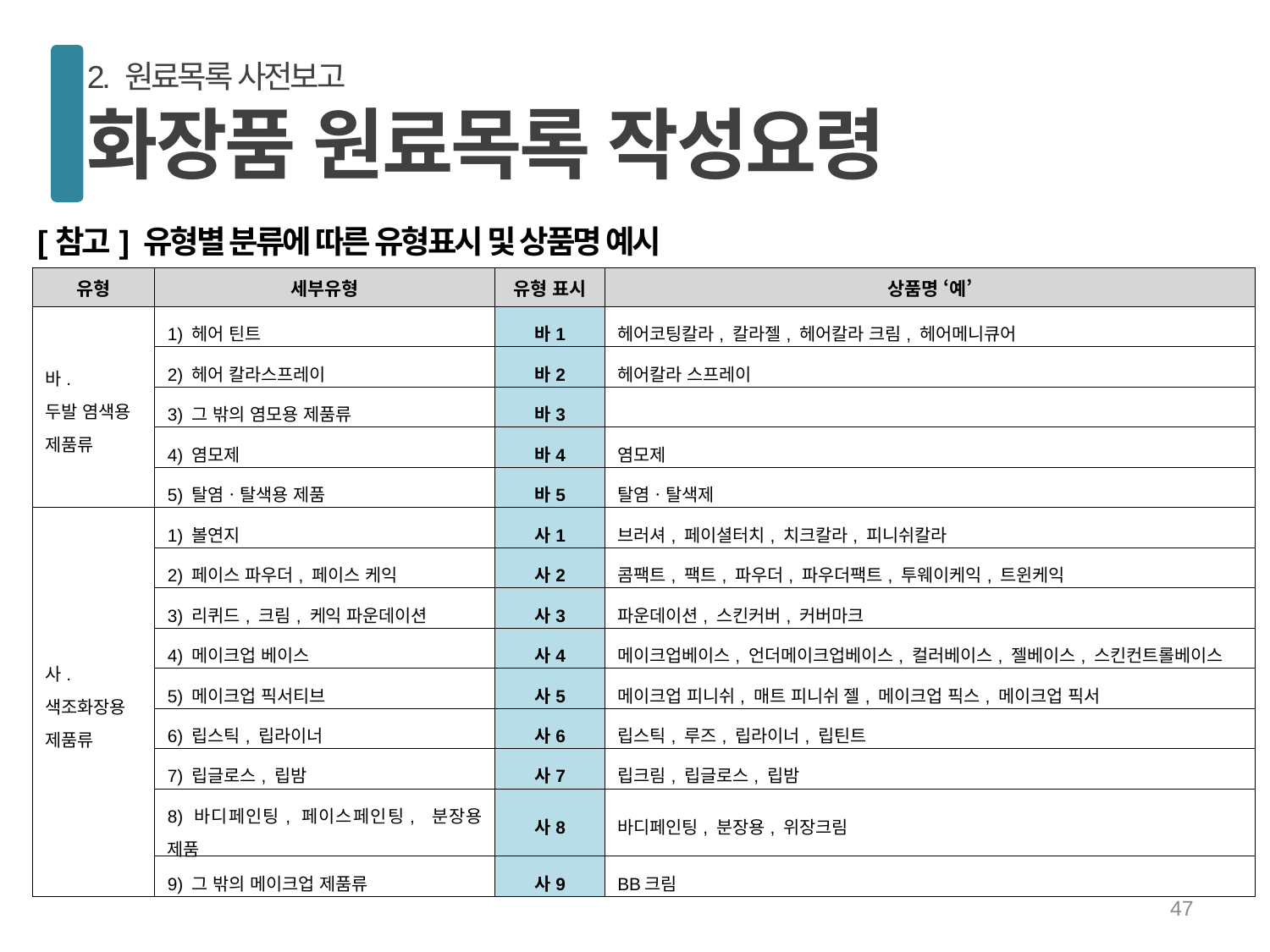

2. 원료목록 사전보고
화장품 원료목록 작성요령
[참고] 유형별 분류에 따른 유형표시 및 상품명 예시
| 유형 | 세부유형 | 유형 표시 | 상품명 ‘예’ |
| --- | --- | --- | --- |
| 바. 두발 염색용 제품류 | 1) 헤어 틴트 | 바1 | 헤어코팅칼라, 칼라젤, 헤어칼라 크림, 헤어메니큐어 |
|  | 2) 헤어 칼라스프레이 | 바2 | 헤어칼라 스프레이 |
|  | 3) 그 밖의 염모용 제품류 | 바3 |  |
|  | 4) 염모제 | 바4 | 염모제 |
|  | 5) 탈염ㆍ탈색용 제품 | 바5 | 탈염ㆍ탈색제 |
| 사. 색조화장용 제품류 | 1) 볼연지 | 사1 | 브러셔, 페이셜터치, 치크칼라, 피니쉬칼라 |
|  | 2) 페이스 파우더, 페이스 케익 | 사2 | 콤팩트, 팩트, 파우더, 파우더팩트, 투웨이케익, 트윈케익 |
|  | 3) 리퀴드, 크림, 케익 파운데이션 | 사3 | 파운데이션, 스킨커버, 커버마크 |
|  | 4) 메이크업 베이스 | 사4 | 메이크업베이스, 언더메이크업베이스, 컬러베이스, 젤베이스, 스킨컨트롤베이스 |
|  | 5) 메이크업 픽서티브 | 사5 | 메이크업 피니쉬, 매트 피니쉬 젤, 메이크업 픽스, 메이크업 픽서 |
|  | 6) 립스틱, 립라이너 | 사6 | 립스틱, 루즈, 립라이너, 립틴트 |
|  | 7) 립글로스, 립밤 | 사7 | 립크림, 립글로스, 립밤 |
|  | 8) 바디페인팅, 페이스페인팅, 분장용 제품 | 사8 | 바디페인팅, 분장용, 위장크림 |
|  | 9) 그 밖의 메이크업 제품류 | 사9 | BB크림 |
47